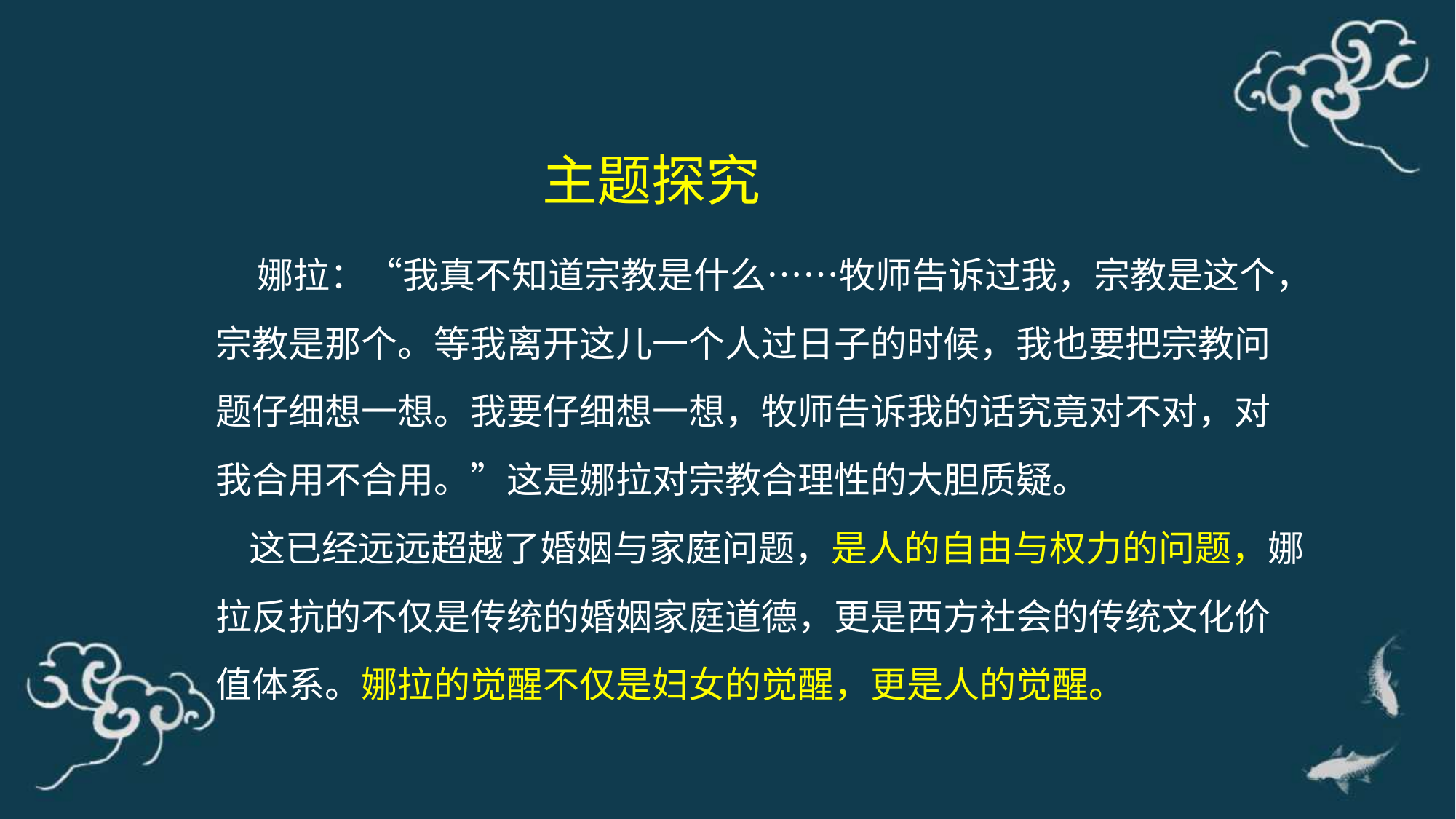

主题探究
    娜拉：“我真不知道宗教是什么……牧师告诉过我，宗教是这个，宗教是那个。等我离开这儿一个人过日子的时候，我也要把宗教问题仔细想一想。我要仔细想一想，牧师告诉我的话究竟对不对，对我合用不合用。”这是娜拉对宗教合理性的大胆质疑。
   这已经远远超越了婚姻与家庭问题，是人的自由与权力的问题，娜拉反抗的不仅是传统的婚姻家庭道德，更是西方社会的传统文化价值体系。娜拉的觉醒不仅是妇女的觉醒，更是人的觉醒。